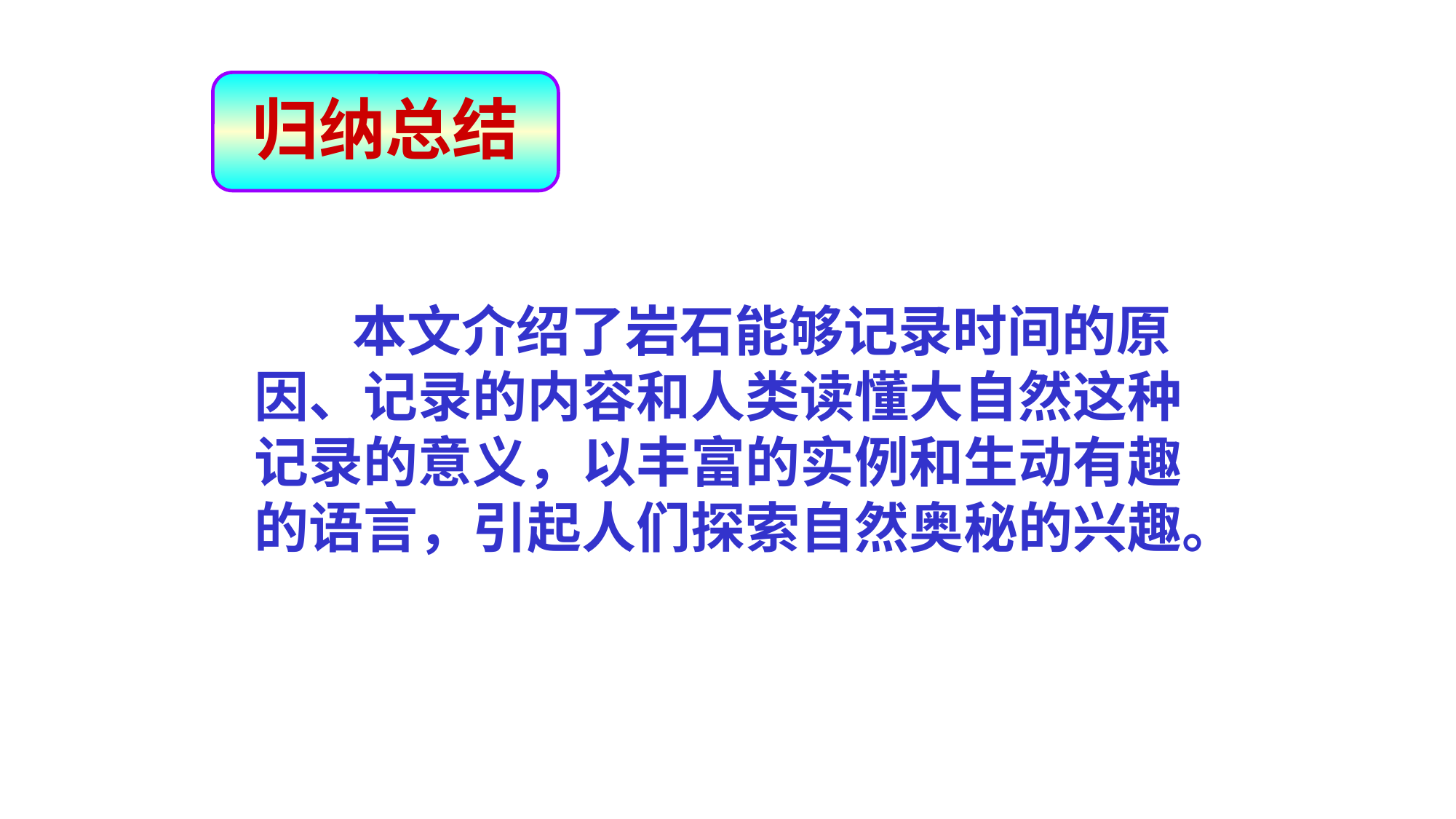

归纳总结
     本文介绍了岩石能够记录时间的原因、记录的内容和人类读懂大自然这种记录的意义，以丰富的实例和生动有趣的语言，引起人们探索自然奥秘的兴趣。